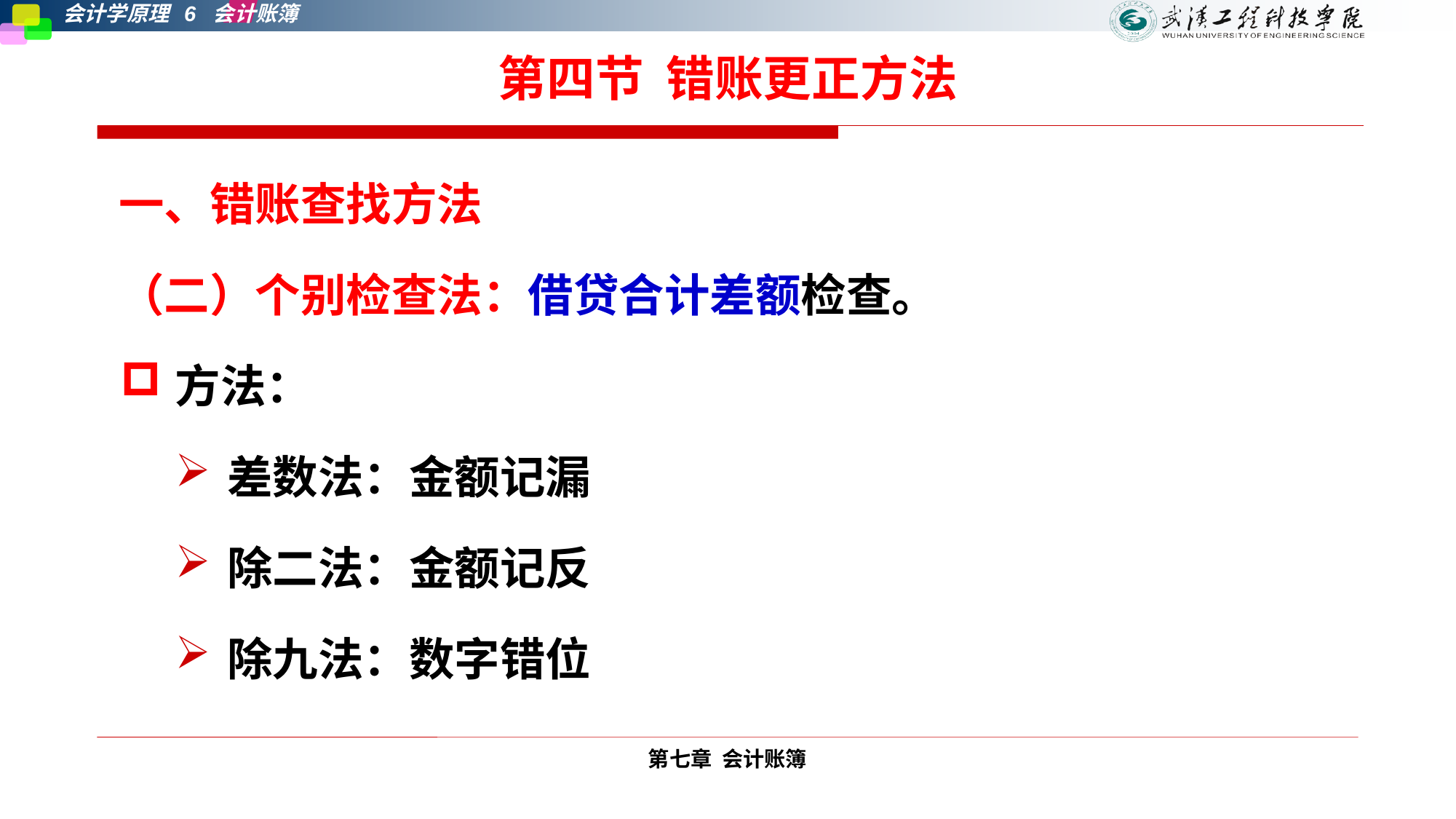

# 第四节  错账更正方法
一、错账查找方法
（二）个别检查法：借贷合计差额检查。
方法：
差数法：金额记漏
除二法：金额记反
除九法：数字错位

第七章  会计账簿